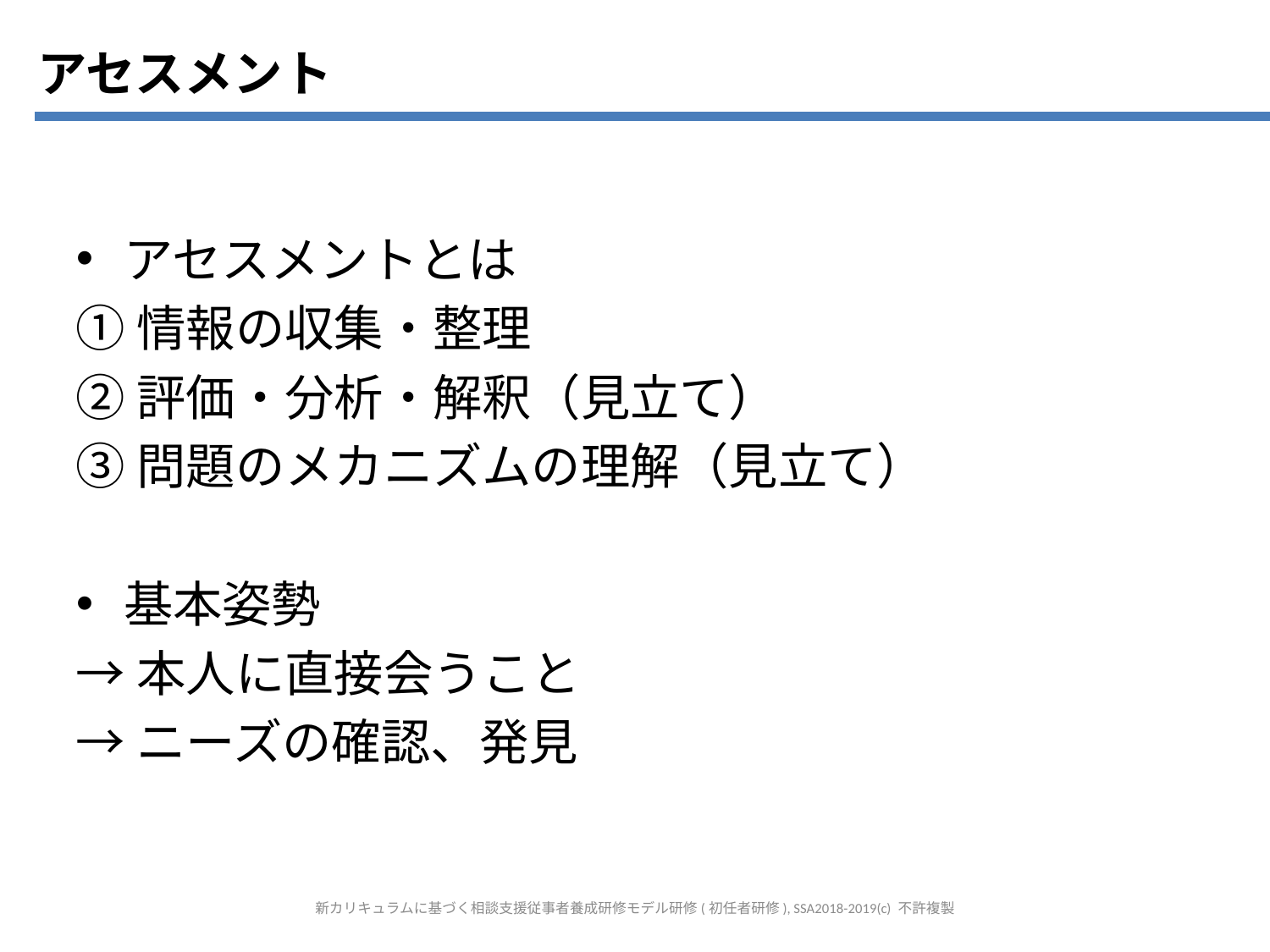

アセスメント
アセスメントとは
①情報の収集・整理
②評価・分析・解釈（見立て）
③問題のメカニズムの理解（見立て）

基本姿勢
→本人に直接会うこと
→ニーズの確認、発見

新カリキュラムに基づく相談支援従事者養成研修モデル研修(初任者研修), SSA2018-2019(c) 不許複製